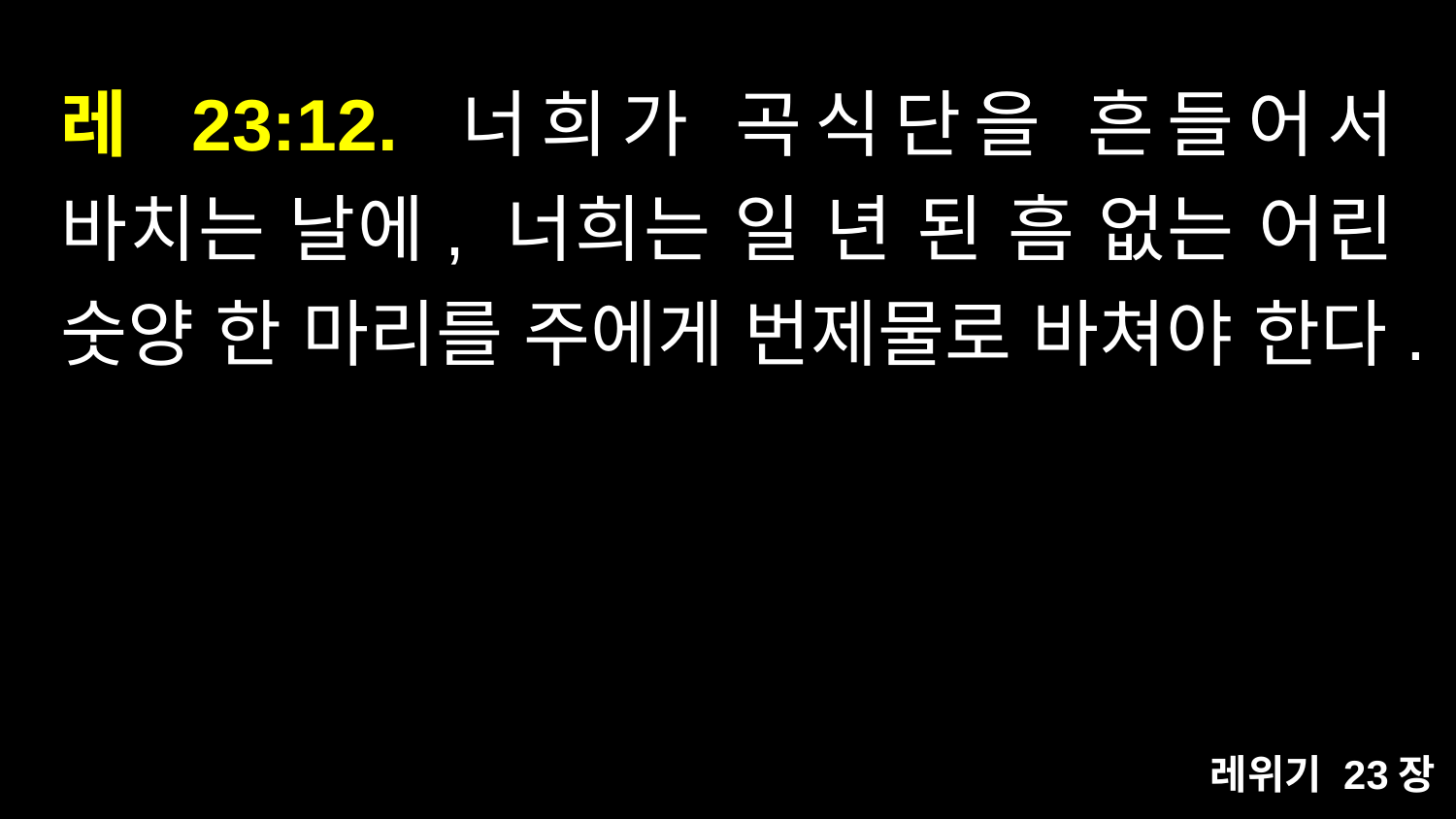

# 레 23:12. 너희가 곡식단을 흔들어서 바치는 날에, 너희는 일 년 된 흠 없는 어린 숫양 한 마리를 주에게 번제물로 바쳐야 한다.
레위기 23장